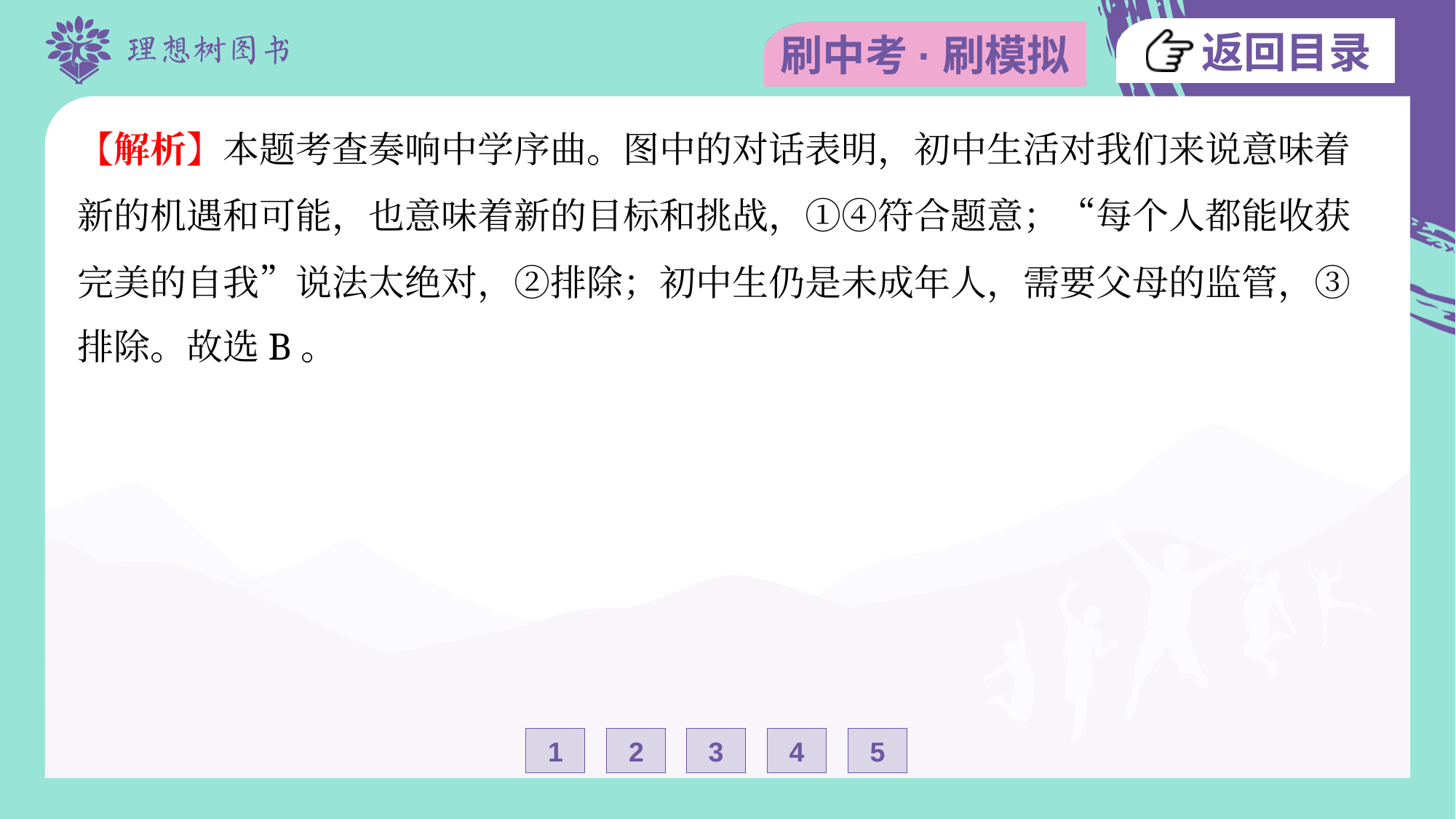

【解析】本题考查奏响中学序曲。图中的对话表明，初中生活对我们来说意味着
新的机遇和可能，也意味着新的目标和挑战，①④符合题意；“每个人都能收获
完美的自我”说法太绝对，②排除；初中生仍是未成年人，需要父母的监管，③
排除。故选B。